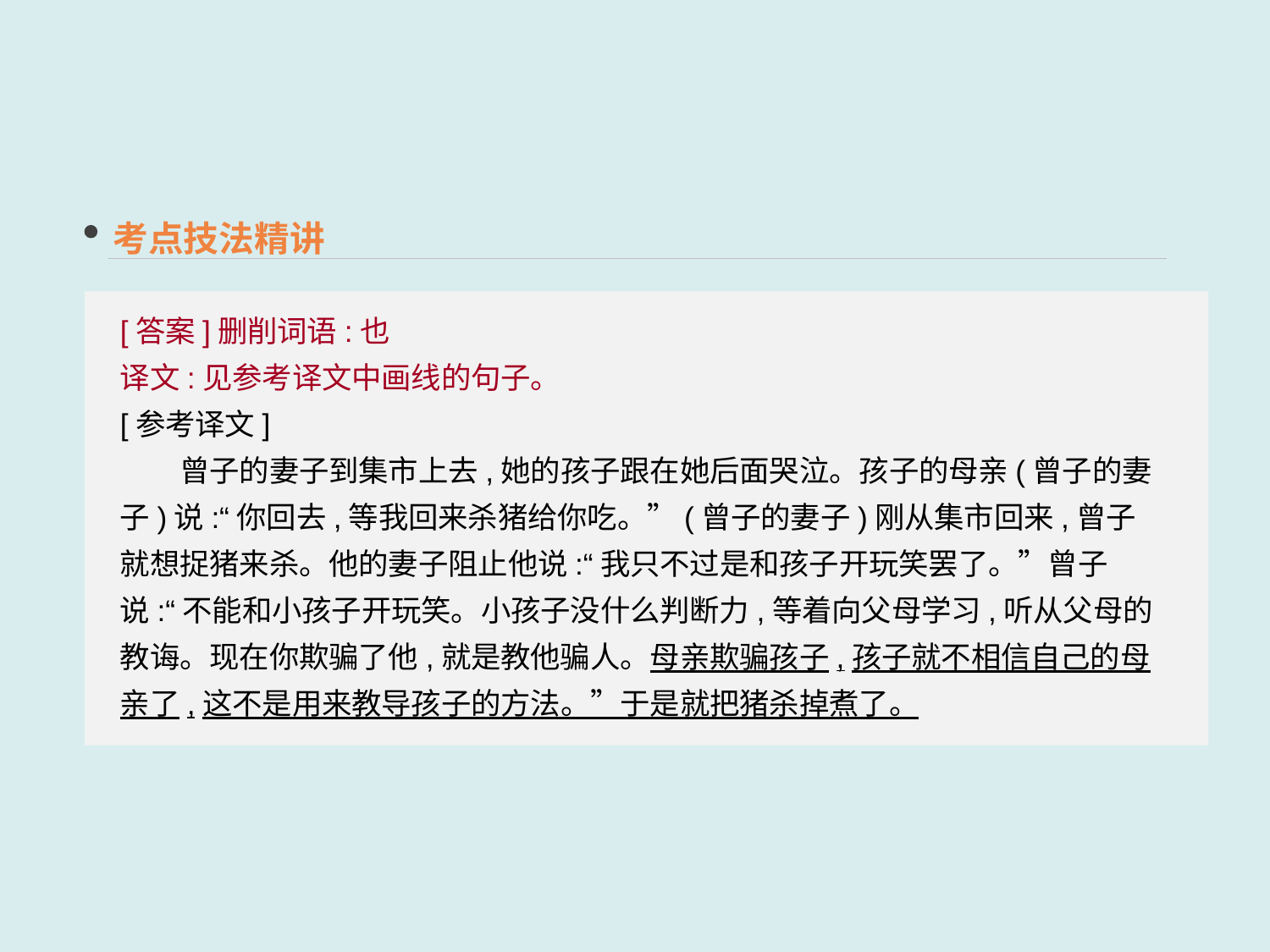

考点技法精讲

[答案]删削词语:也
译文:见参考译文中画线的句子。
[参考译文]
　　曾子的妻子到集市上去,她的孩子跟在她后面哭泣。孩子的母亲(曾子的妻子)说:“你回去,等我回来杀猪给你吃。”(曾子的妻子)刚从集市回来,曾子就想捉猪来杀。他的妻子阻止他说:“我只不过是和孩子开玩笑罢了。”曾子说:“不能和小孩子开玩笑。小孩子没什么判断力,等着向父母学习,听从父母的教诲。现在你欺骗了他,就是教他骗人。母亲欺骗孩子,孩子就不相信自己的母亲了,这不是用来教导孩子的方法。”于是就把猪杀掉煮了。